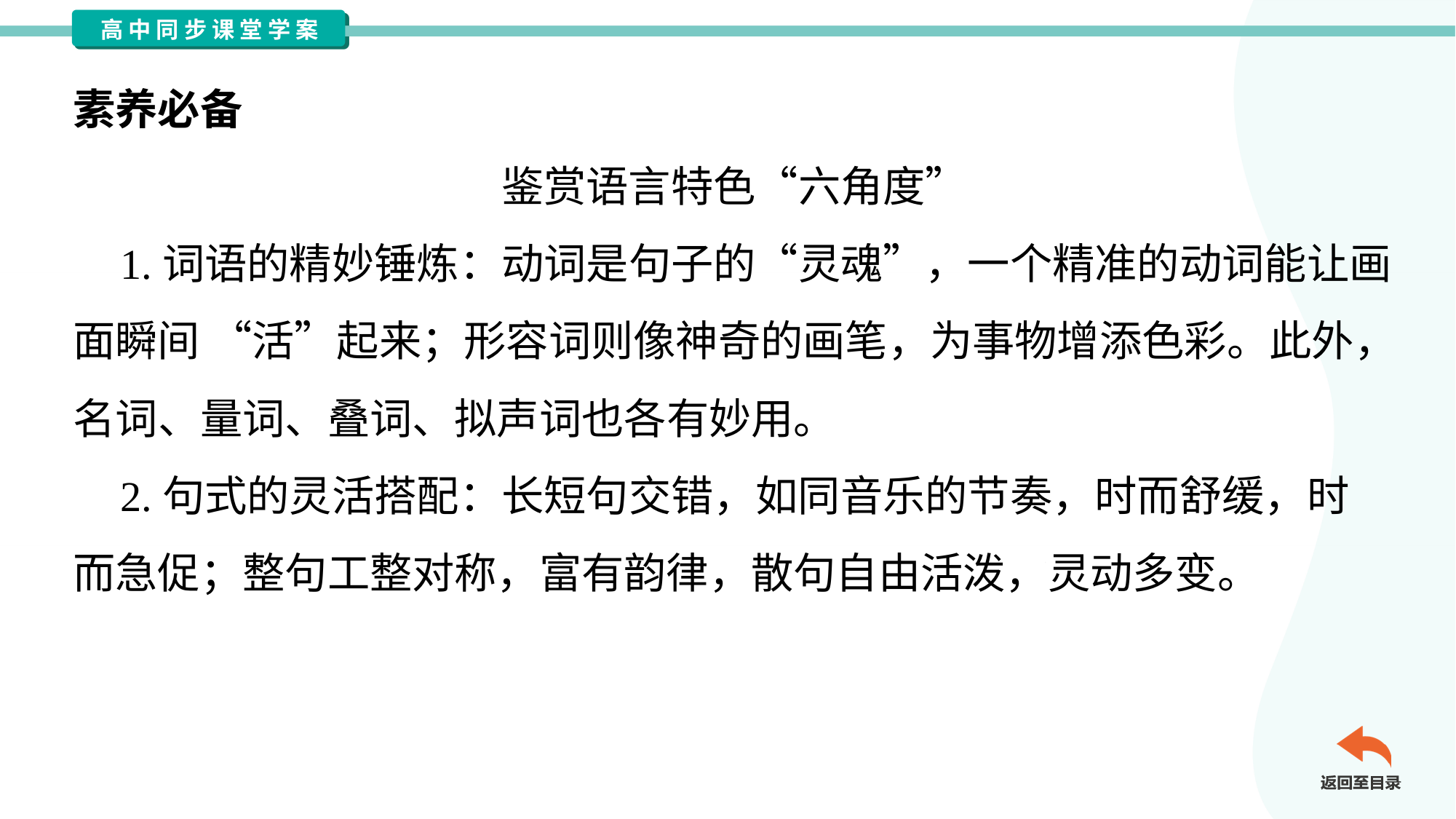

素养必备
鉴赏语言特色“六角度”
    1.词语的精妙锤炼：动词是句子的“灵魂”，一个精准的动词能让画
面瞬间 “活”起来；形容词则像神奇的画笔，为事物增添色彩。此外，
名词、量词、叠词、拟声词也各有妙用。
    2.句式的灵活搭配：长短句交错，如同音乐的节奏，时而舒缓，时
而急促；整句工整对称，富有韵律，散句自由活泼，灵动多变。